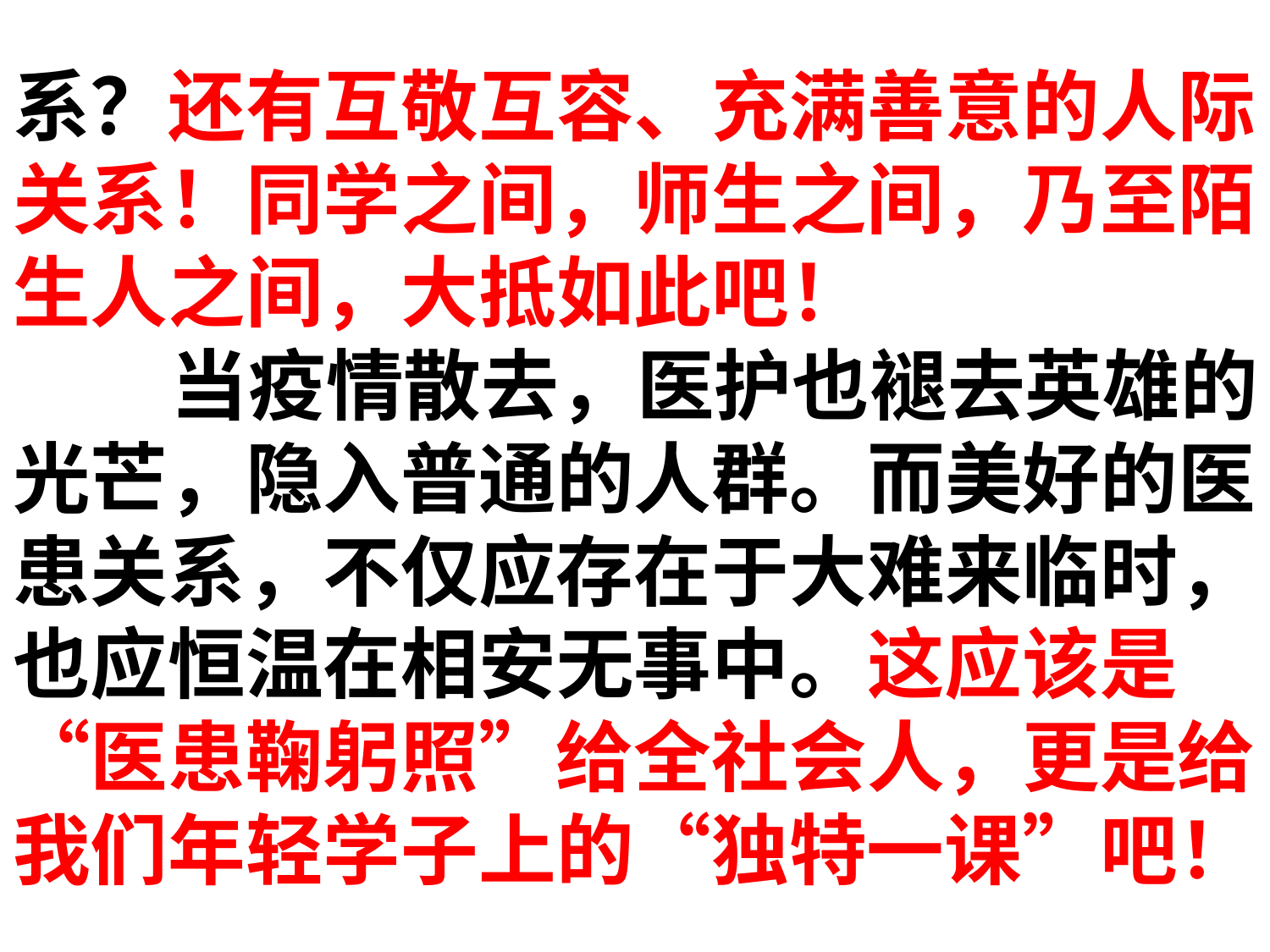

# 系？还有互敬互容、充满善意的人际关系！同学之间，师生之间，乃至陌生人之间，大抵如此吧！         当疫情散去，医护也褪去英雄的光芒，隐入普通的人群。而美好的医患关系，不仅应存在于大难来临时，也应恒温在相安无事中。这应该是“医患鞠躬照”给全社会人，更是给我们年轻学子上的“独特一课”吧！